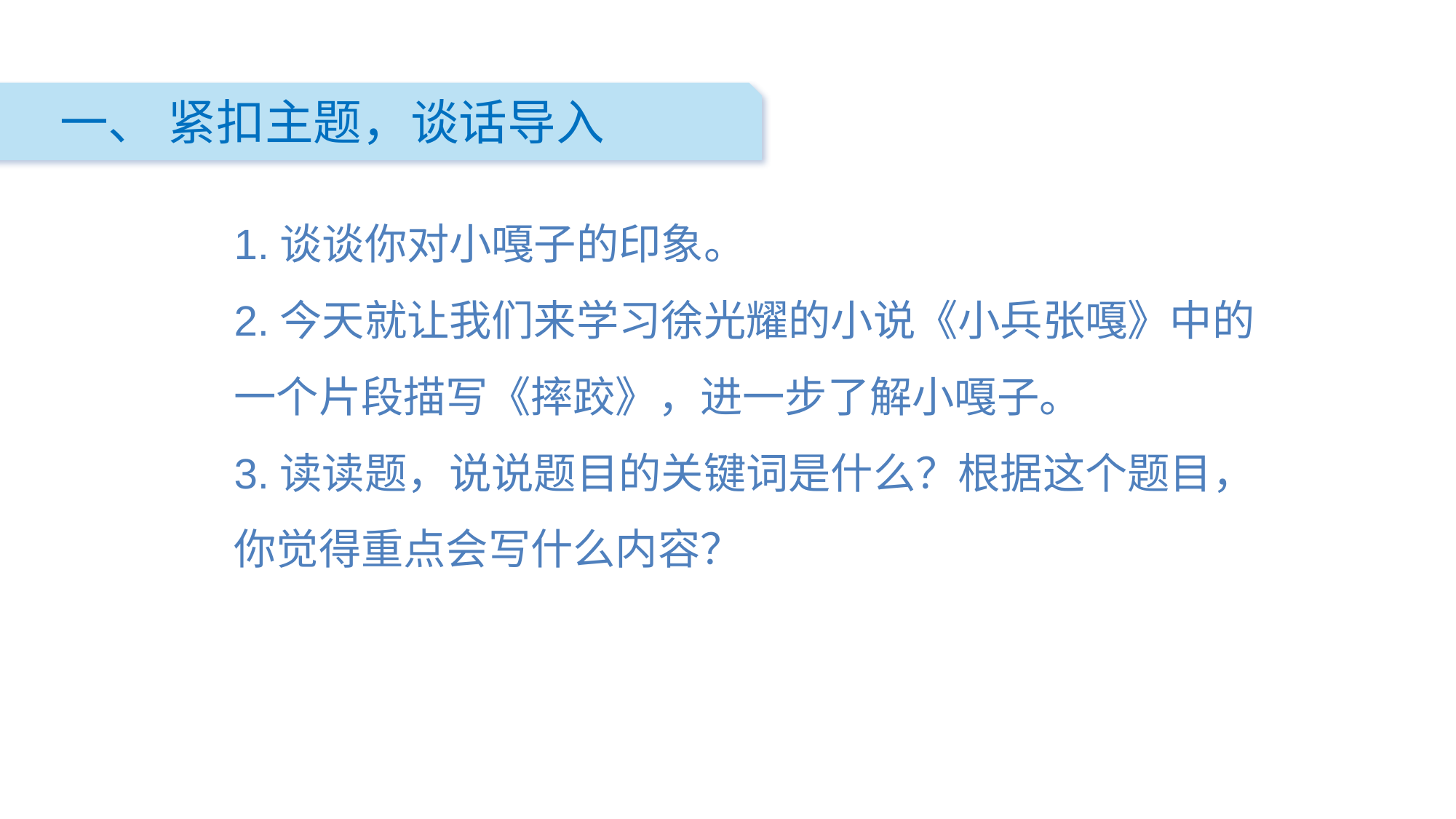

一、 紧扣主题，谈话导入
1.谈谈你对小嘎子的印象。
2.今天就让我们来学习徐光耀的小说《小兵张嘎》中的一个片段描写《摔跤》，进一步了解小嘎子。
3.读读题，说说题目的关键词是什么？根据这个题目，你觉得重点会写什么内容？